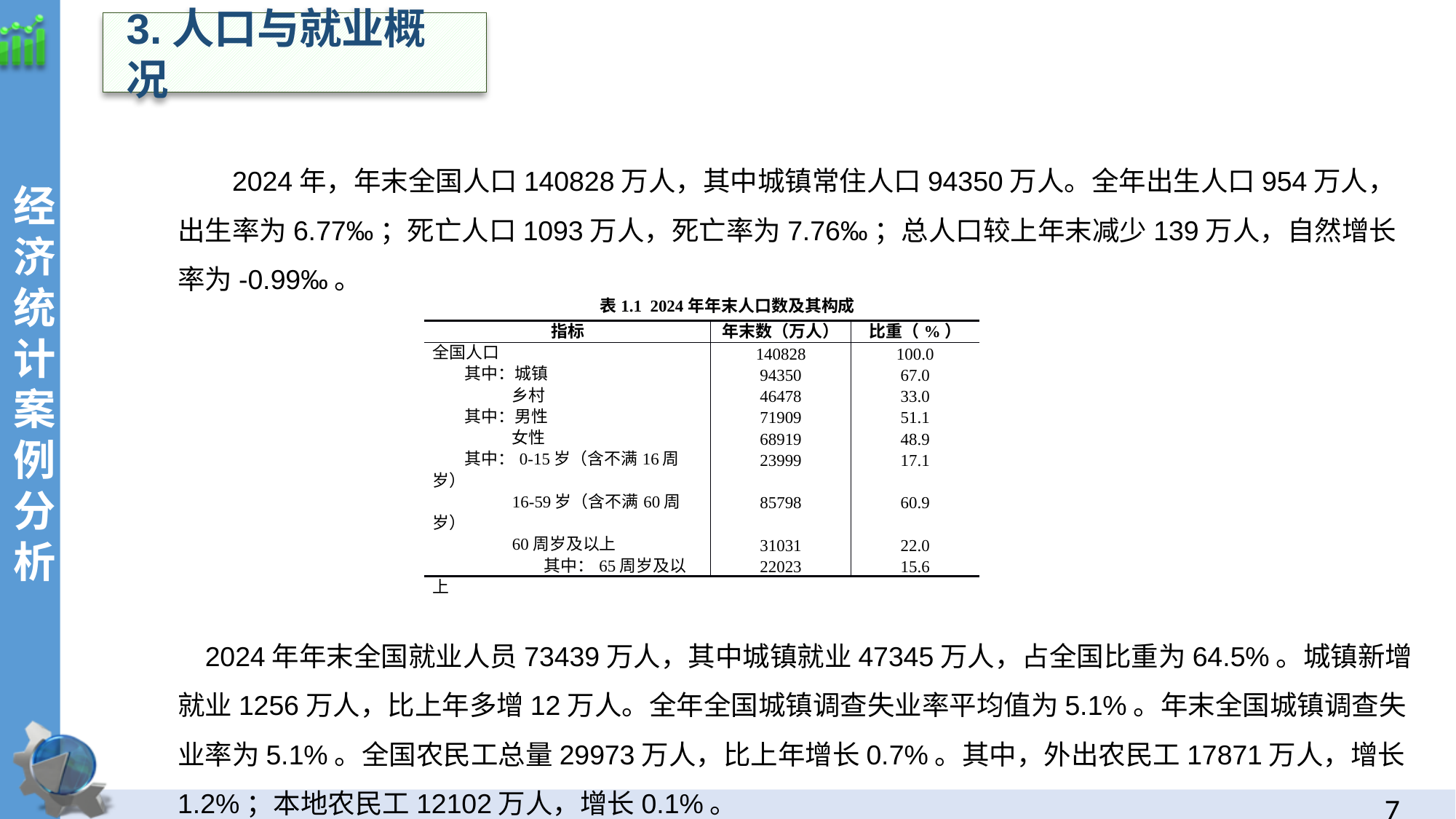

3.人口与就业概况
经济统计案例分析

2024年，年末全国人口140828万人，其中城镇常住人口94350万人。全年出生人口954万人，出生率为6.77‰；死亡人口1093万人，死亡率为7.76‰；总人口较上年末减少139万人，自然增长率为-0.99‰。

2024年年末全国就业人员73439万人，其中城镇就业47345万人，占全国比重为64.5%。城镇新增就业1256万人，比上年多增12万人。全年全国城镇调查失业率平均值为5.1%。年末全国城镇调查失业率为5.1%。全国农民工总量29973万人，比上年增长0.7%。其中，外出农民工17871万人，增长1.2%；本地农民工12102万人，增长0.1%。

表1.1  2024年年末人口数及其构成
| 指标 | 年末数（万人） | 比重（%） |
| --- | --- | --- |
| 全国人口 | 140828 | 100.0 |
| 其中：城镇 | 94350 | 67.0 |
| 乡村 | 46478 | 33.0 |
| 其中：男性 | 71909 | 51.1 |
| 女性 | 68919 | 48.9 |
| 其中：0-15岁（含不满16周岁） | 23999 | 17.1 |
| 16-59岁（含不满60周岁） | 85798 | 60.9 |
| 60周岁及以上 | 31031 | 22.0 |
| 其中：65周岁及以上 | 22023 | 15.6 |
7